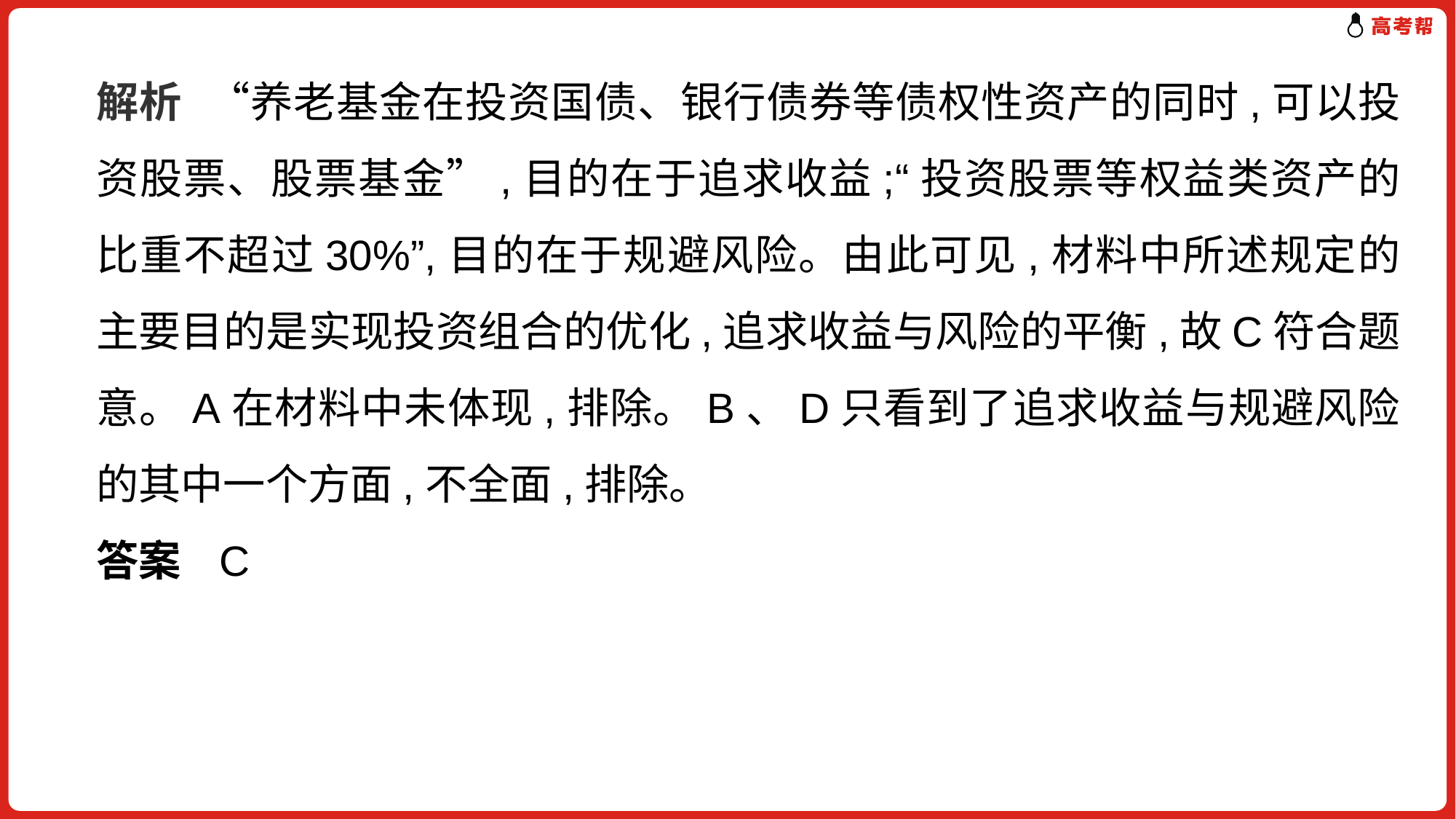

解析	“养老基金在投资国债、银行债券等债权性资产的同时,可以投资股票、股票基金”,目的在于追求收益;“投资股票等权益类资产的比重不超过30%”,目的在于规避风险。由此可见,材料中所述规定的主要目的是实现投资组合的优化,追求收益与风险的平衡,故C符合题意。A在材料中未体现,排除。B、D只看到了追求收益与规避风险的其中一个方面,不全面,排除。
答案   C